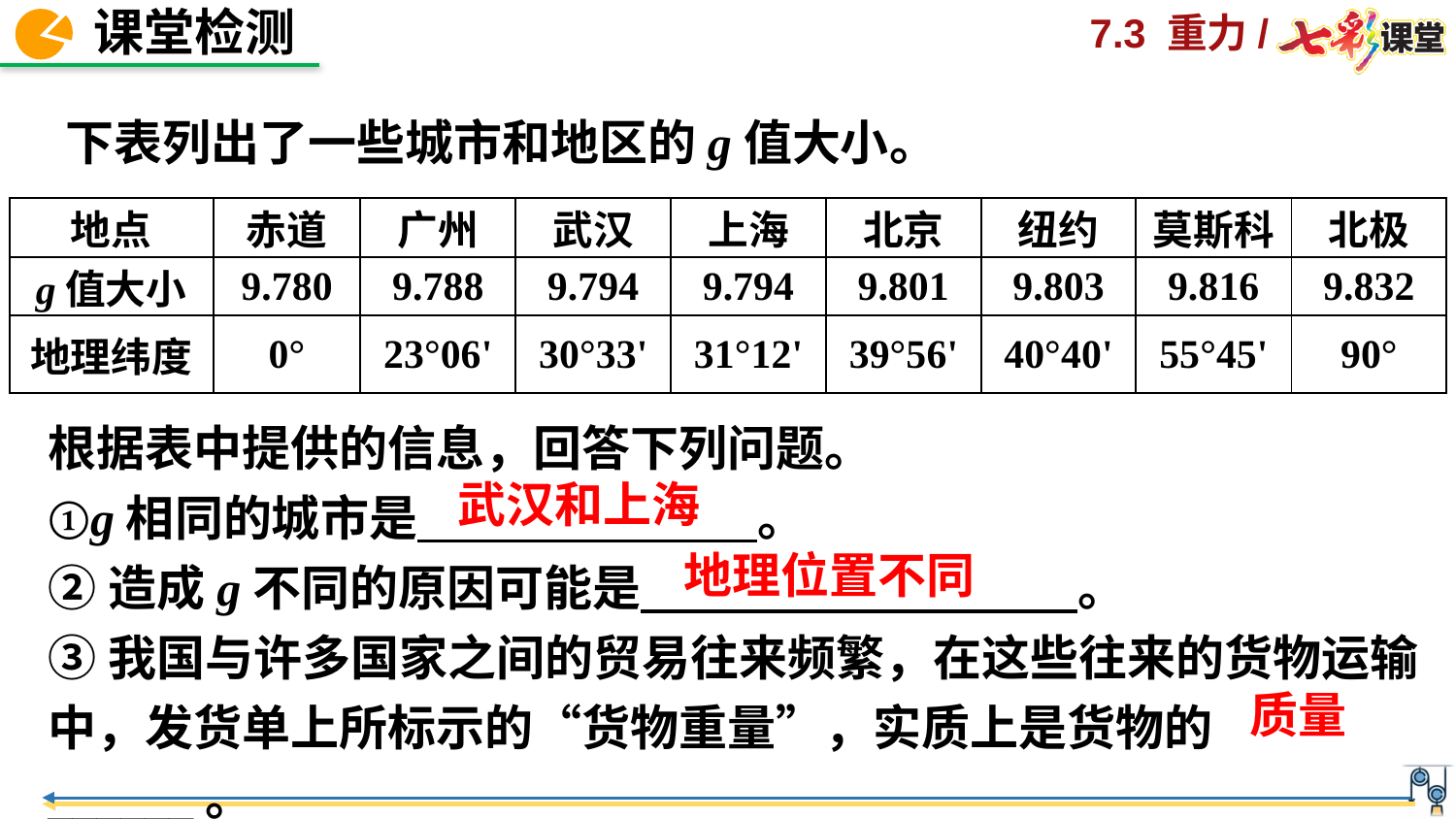

下表列出了一些城市和地区的g值大小。
| 地点 | 赤道 | 广州 | 武汉 | 上海 | 北京 | 纽约 | 莫斯科 | 北极 |
| --- | --- | --- | --- | --- | --- | --- | --- | --- |
| g值大小 | 9.780 | 9.788 | 9.794 | 9.794 | 9.801 | 9.803 | 9.816 | 9.832 |
| 地理纬度 | 0° | 23°06' | 30°33' | 31°12' | 39°56' | 40°40' | 55°45' | 90° |
根据表中提供的信息，回答下列问题。
①g相同的城市是　　　　　　　。
②造成g不同的原因可能是　　　　　　　　　。
③我国与许多国家之间的贸易往来频繁，在这些往来的货物运输中，发货单上所标示的“货物重量”，实质上是货物的______。
武汉和上海
地理位置不同
质量